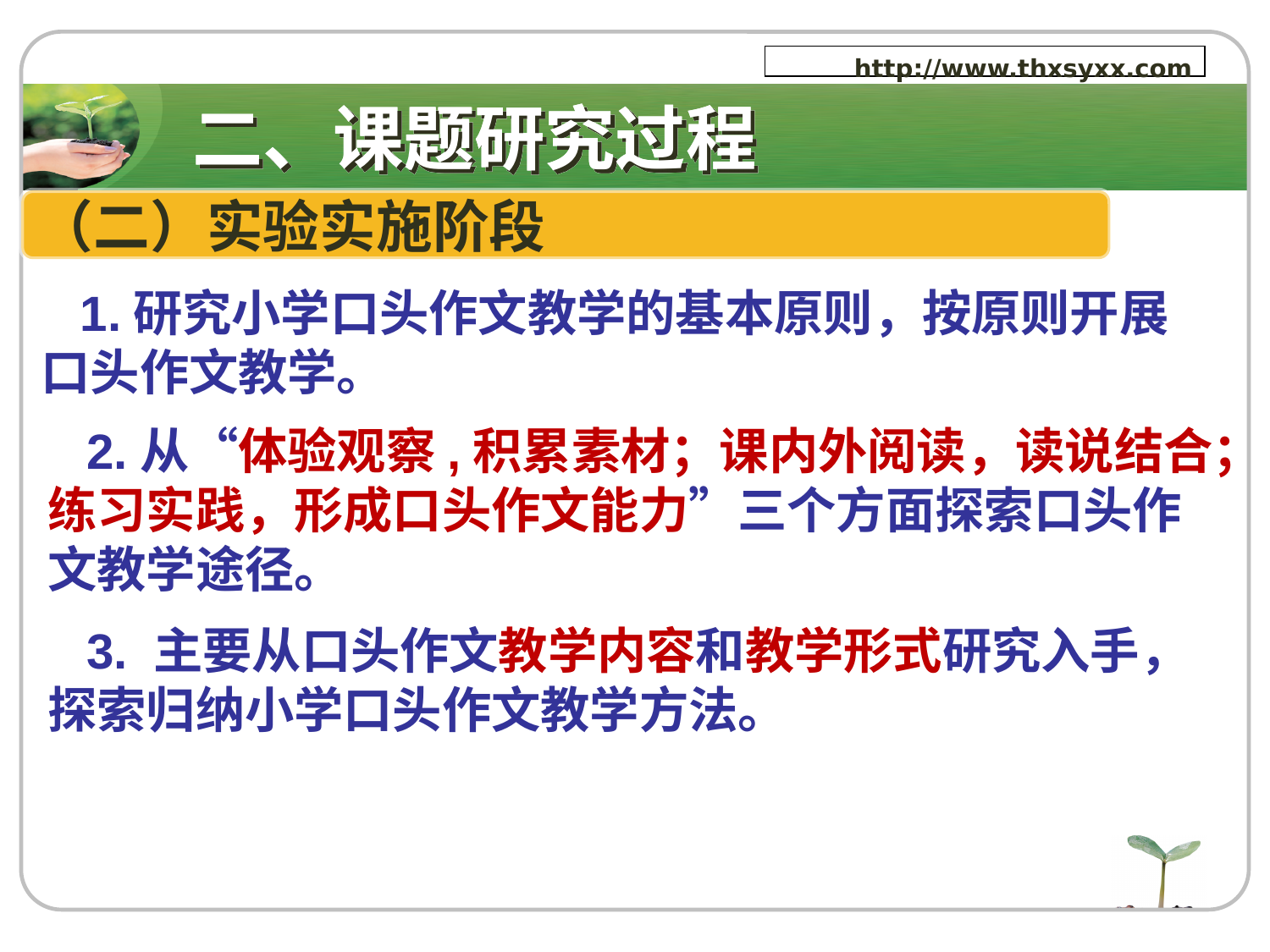

# 二、课题研究过程
http://www.thxsyxx.com
二、课题研究过程
（二）实验实施阶段
    1.研究小学口头作文教学的基本原则，按原则开展口头作文教学。
    2.从“体验观察,积累素材；课内外阅读，读说结合；练习实践，形成口头作文能力”三个方面探索口头作文教学途径。
    3. 主要从口头作文教学内容和教学形式研究入手，探索归纳小学口头作文教学方法。